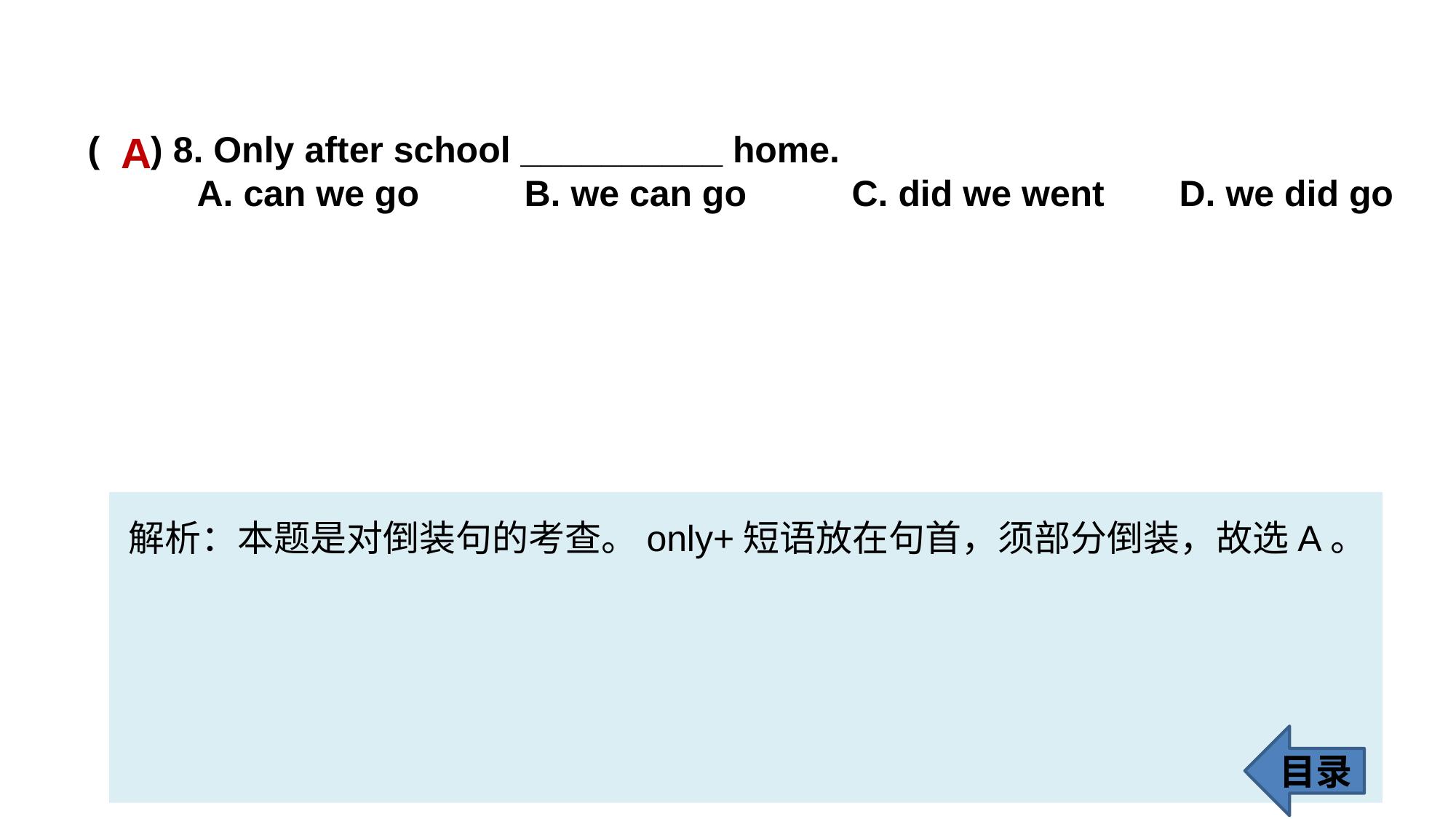

(     ) 8. Only after school __________ home.
	A. can we go 	B. we can go 	C. did we went 	D. we did go
A

解析：本题是对倒装句的考查。only+短语放在句首，须部分倒装，故选A。
目录
67